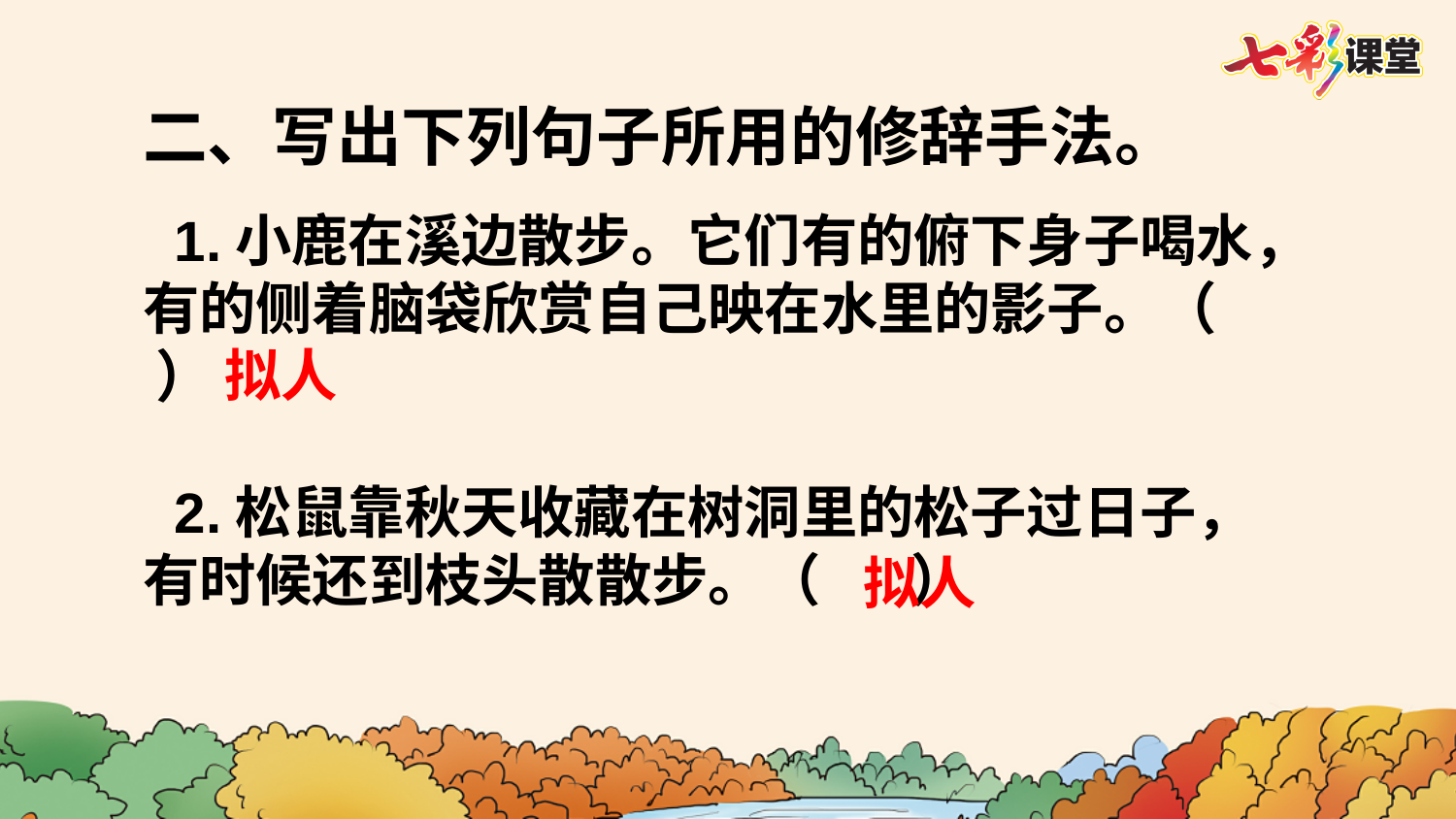

二、写出下列句子所用的修辞手法。
1.小鹿在溪边散步。它们有的俯下身子喝水，有的侧着脑袋欣赏自己映在水里的影子。（     ）

2.松鼠靠秋天收藏在树洞里的松子过日子，有时候还到枝头散散步。（       ）

拟人
拟人